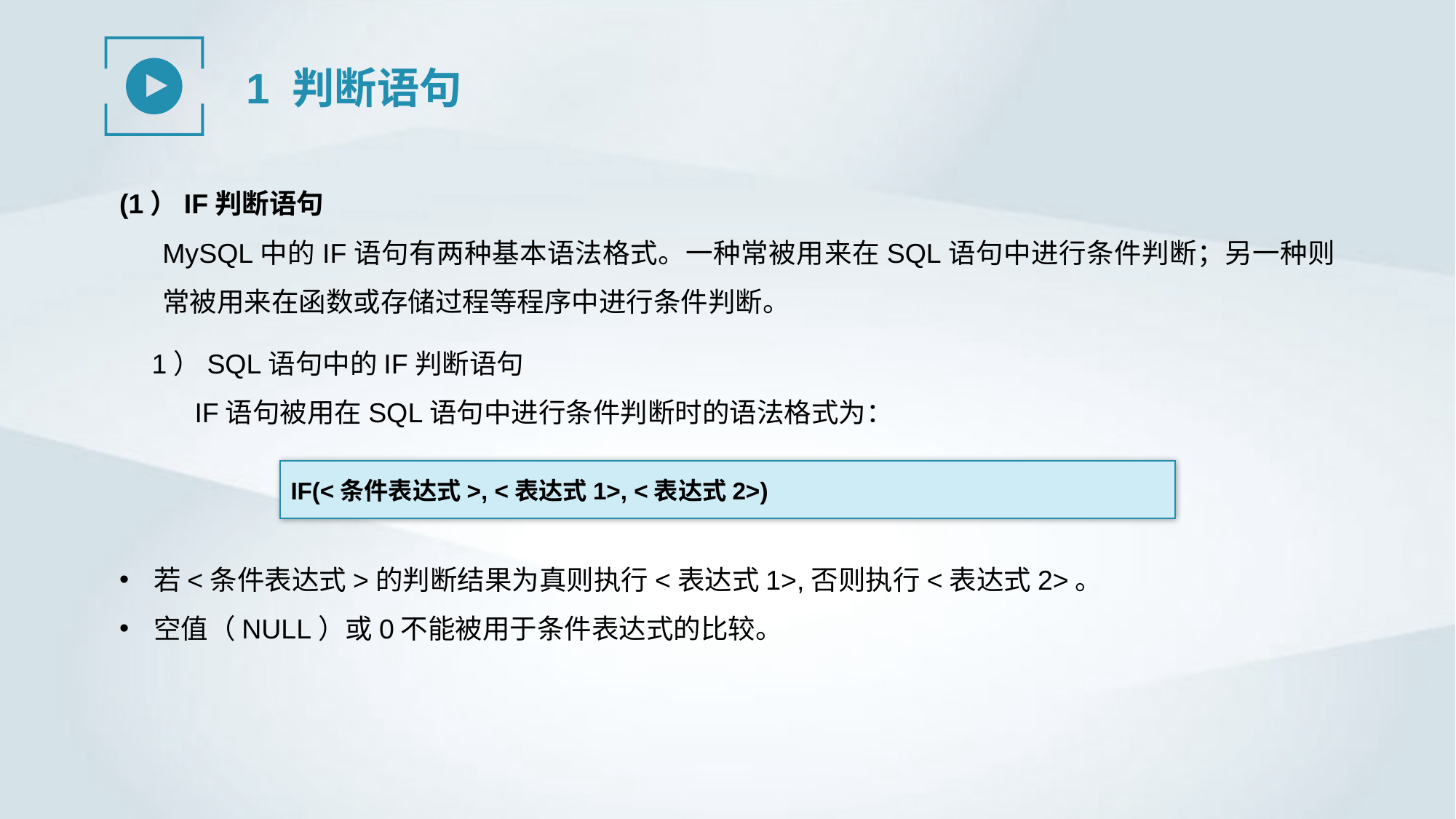

1 判断语句
(1）IF判断语句
MySQL中的IF语句有两种基本语法格式。一种常被用来在SQL语句中进行条件判断；另一种则常被用来在函数或存储过程等程序中进行条件判断。
1）SQL语句中的IF判断语句
IF语句被用在SQL语句中进行条件判断时的语法格式为：
IF(<条件表达式>, <表达式1>, <表达式2>)
若<条件表达式>的判断结果为真则执行<表达式1>,否则执行<表达式2>。
空值（NULL）或0不能被用于条件表达式的比较。